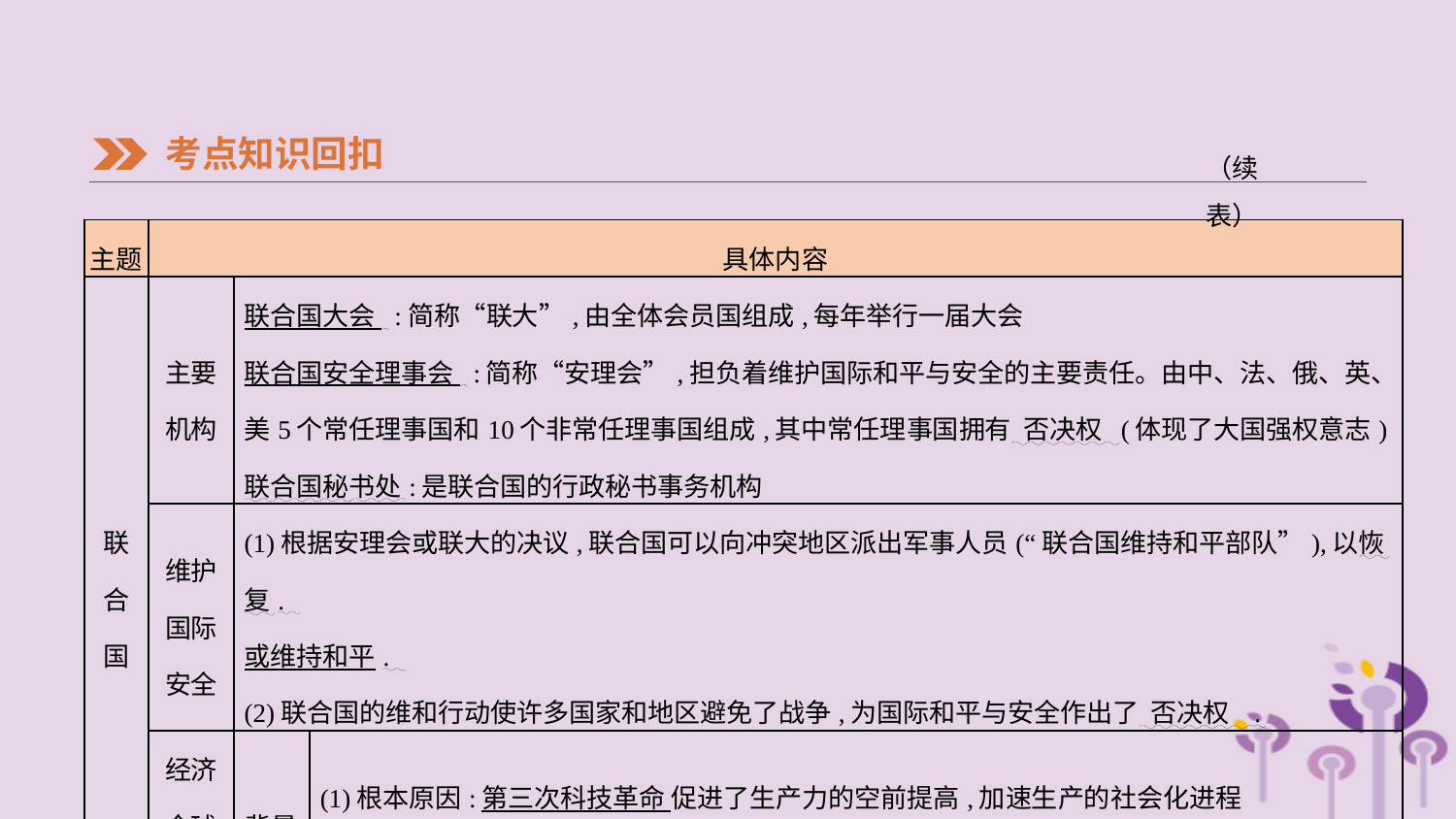

考点知识回扣

（续表）
| 主题 | 具体内容 |  |  |
| --- | --- | --- | --- |
| 联 合 国 | 主要 机构 | 联合国大会 :简称“联大”,由全体会员国组成,每年举行一届大会 联合国安全理事会 :简称“安理会”,担负着维护国际和平与安全的主要责任。由中、法、俄、英、美5个常任理事国和10个非常任理事国组成,其中常任理事国拥有 否决权 (体现了大国强权意志) 联合国秘书处:是联合国的行政秘书事务机构 |  |
|  | 维护 国际 安全 | (1)根据安理会或联大的决议,联合国可以向冲突地区派出军事人员(“联合国维持和平部队”),以恢复. 或维持和平. (2)联合国的维和行动使许多国家和地区避免了战争,为国际和平与安全作出了 否决权 . |  |
|  | 经济 全球 化 | 背景 | (1)根本原因:第三次科技革命 促进了生产力的空前提高,加速生产的社会化进程 (2)“冷战”结束以后,和平与发展 成为时代主题 |